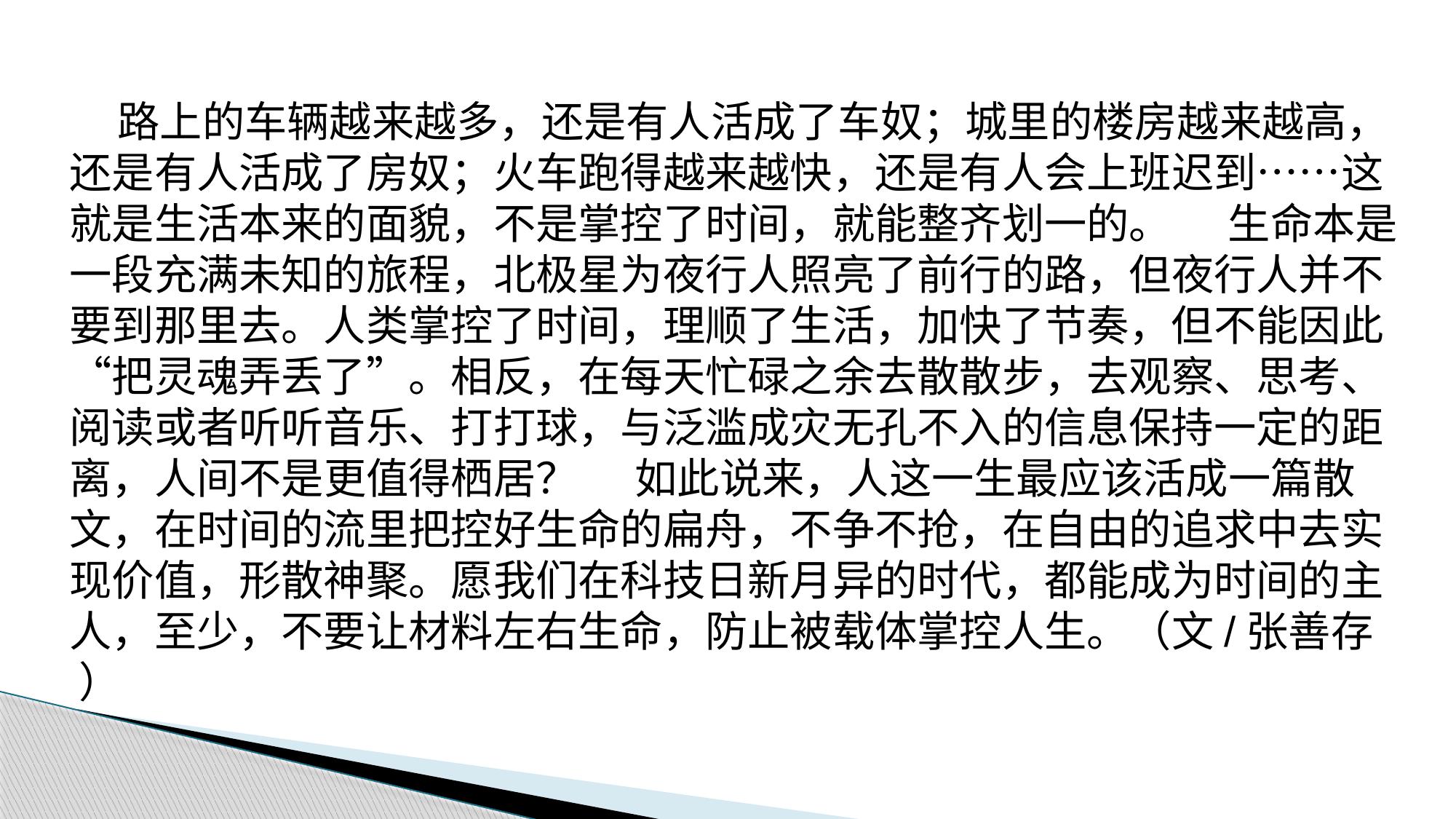

路上的车辆越来越多，还是有人活成了车奴；城里的楼房越来越高，还是有人活成了房奴；火车跑得越来越快，还是有人会上班迟到……这就是生活本来的面貌，不是掌控了时间，就能整齐划一的。      生命本是一段充满未知的旅程，北极星为夜行人照亮了前行的路，但夜行人并不要到那里去。人类掌控了时间，理顺了生活，加快了节奏，但不能因此“把灵魂弄丢了”。相反，在每天忙碌之余去散散步，去观察、思考、阅读或者听听音乐、打打球，与泛滥成灾无孔不入的信息保持一定的距离，人间不是更值得栖居？      如此说来，人这一生最应该活成一篇散文，在时间的流里把控好生命的扁舟，不争不抢，在自由的追求中去实现价值，形散神聚。愿我们在科技日新月异的时代，都能成为时间的主人，至少，不要让材料左右生命，防止被载体掌控人生。（文/张善存 ）